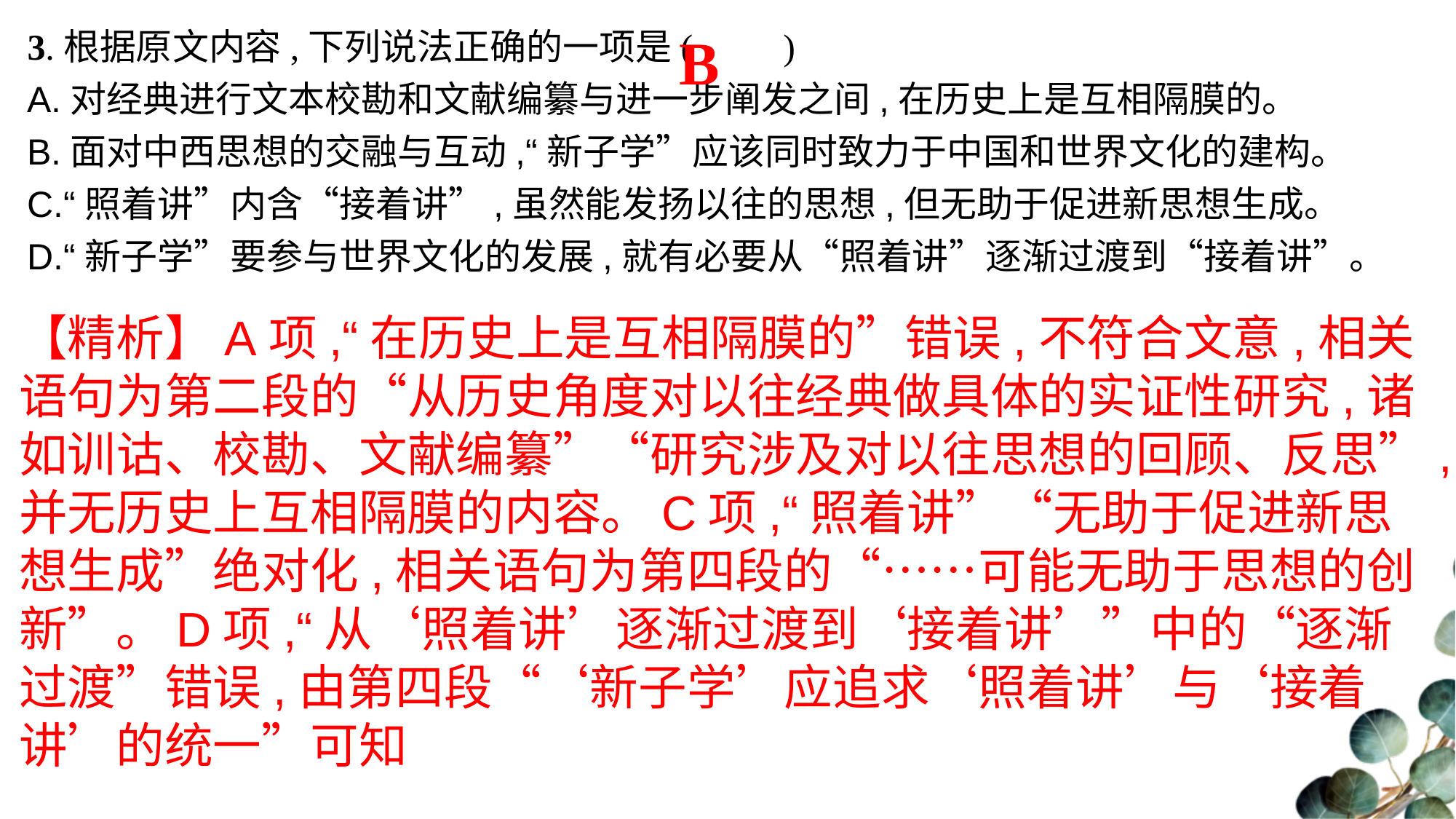

B
3.根据原文内容,下列说法正确的一项是(　　)
A.对经典进行文本校勘和文献编纂与进一步阐发之间,在历史上是互相隔膜的。
B.面对中西思想的交融与互动,“新子学”应该同时致力于中国和世界文化的建构。
C.“照着讲”内含“接着讲”,虽然能发扬以往的思想,但无助于促进新思想生成。
D.“新子学”要参与世界文化的发展,就有必要从“照着讲”逐渐过渡到“接着讲”。
【精析】A项,“在历史上是互相隔膜的”错误,不符合文意,相关语句为第二段的“从历史角度对以往经典做具体的实证性研究,诸如训诂、校勘、文献编纂”“研究涉及对以往思想的回顾、反思”,并无历史上互相隔膜的内容。C项,“照着讲”“无助于促进新思想生成”绝对化,相关语句为第四段的“……可能无助于思想的创新”。D项,“从‘照着讲’逐渐过渡到‘接着讲’”中的“逐渐过渡”错误,由第四段“‘新子学’应追求‘照着讲’与‘接着讲’的统一”可知